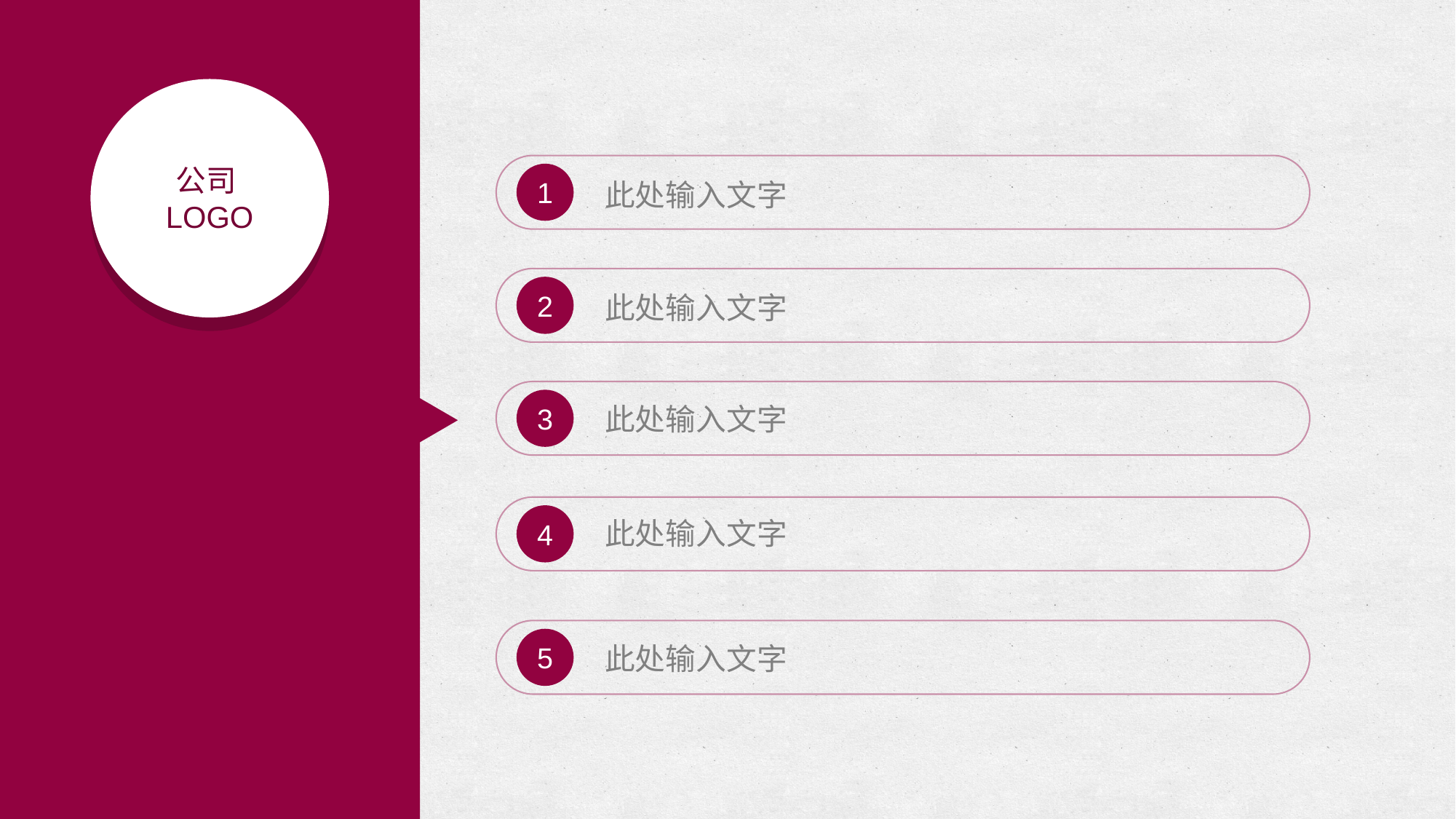

公司LOGO
LOGO

1
此处输入文字

2
此处输入文字

3

此处输入文字

4
此处输入文字

5
此处输入文字